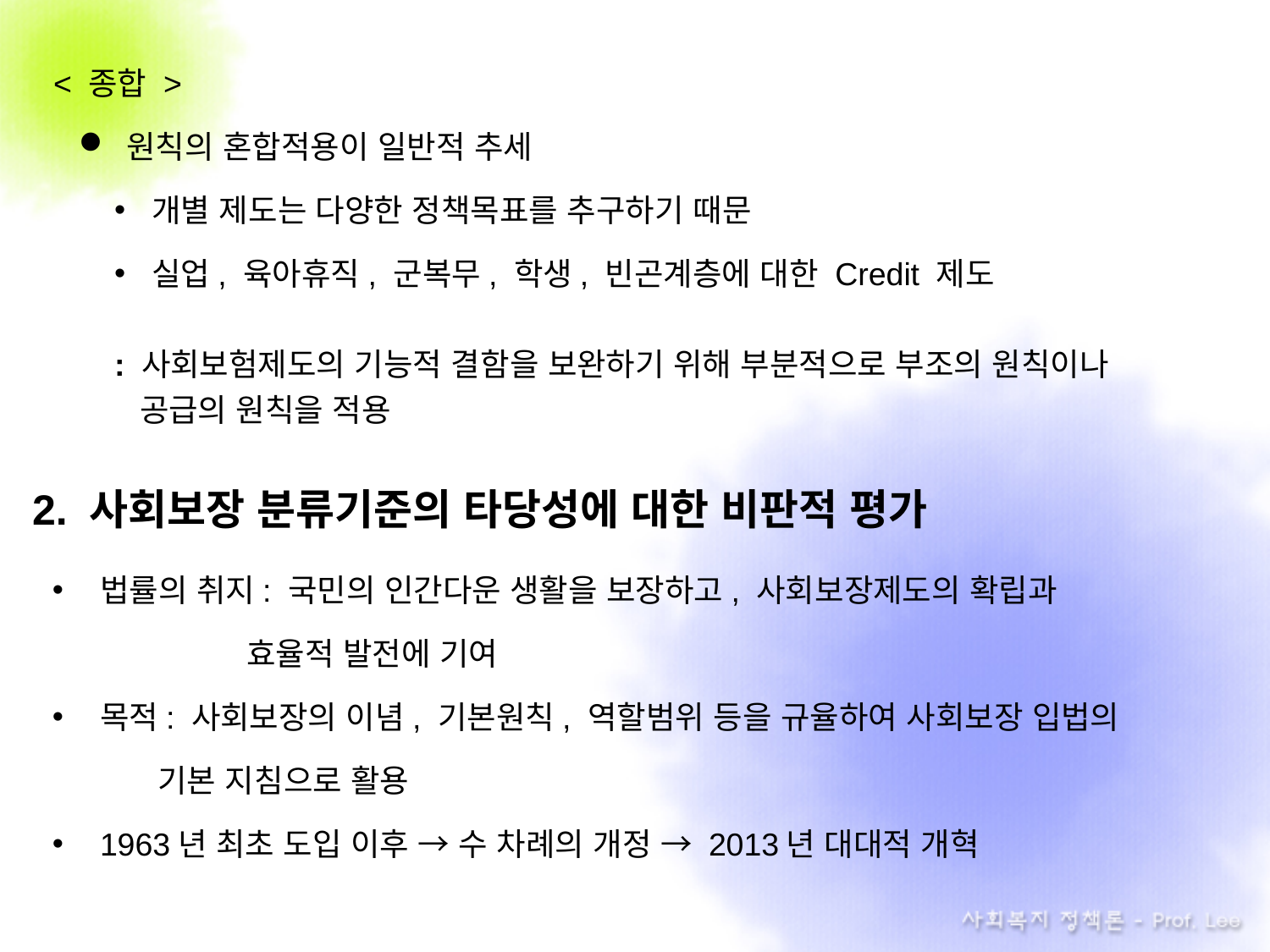

< 종합 >
원칙의 혼합적용이 일반적 추세
개별 제도는 다양한 정책목표를 추구하기 때문
실업, 육아휴직, 군복무, 학생, 빈곤계층에 대한 Credit 제도

: 사회보험제도의 기능적 결함을 보완하기 위해 부분적으로 부조의 원칙이나
. 공급의 원칙을 적용

법률의 취지: 국민의 인간다운 생활을 보장하고, 사회보장제도의 확립과
                     효율적 발전에 기여
목적: 사회보장의 이념, 기본원칙, 역할범위 등을 규율하여 사회보장 입법의
           기본 지침으로 활용
1963년 최초 도입 이후 → 수 차례의 개정 → 2013년 대대적 개혁
2. 사회보장 분류기준의 타당성에 대한 비판적 평가